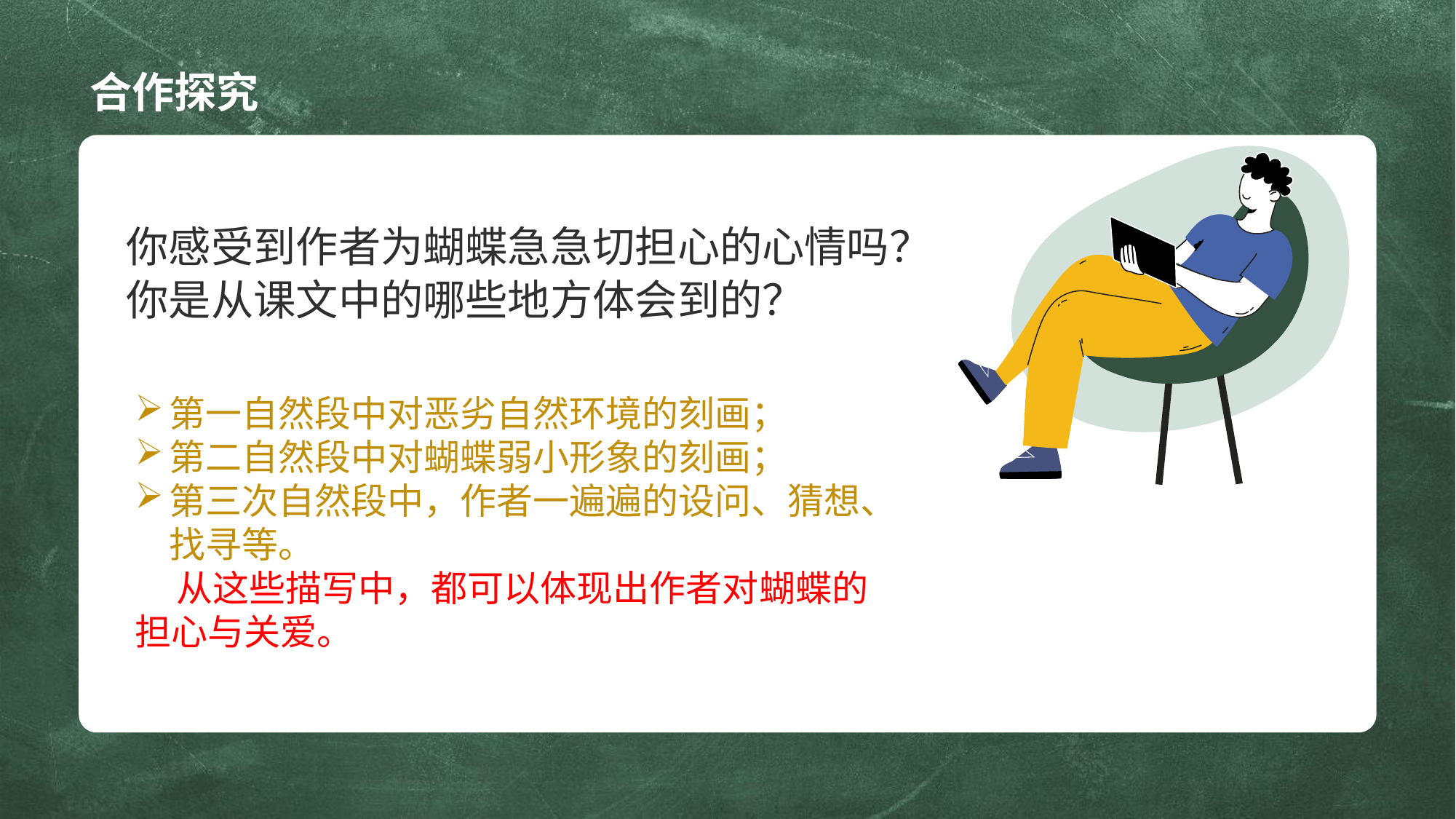

# 合作探究

你感受到作者为蝴蝶急急切担心的心情吗？你是从课文中的哪些地方体会到的？
第一自然段中对恶劣自然环境的刻画；
第二自然段中对蝴蝶弱小形象的刻画；
第三次自然段中，作者一遍遍的设问、猜想、找寻等。
    从这些描写中，都可以体现出作者对蝴蝶的担心与关爱。
13